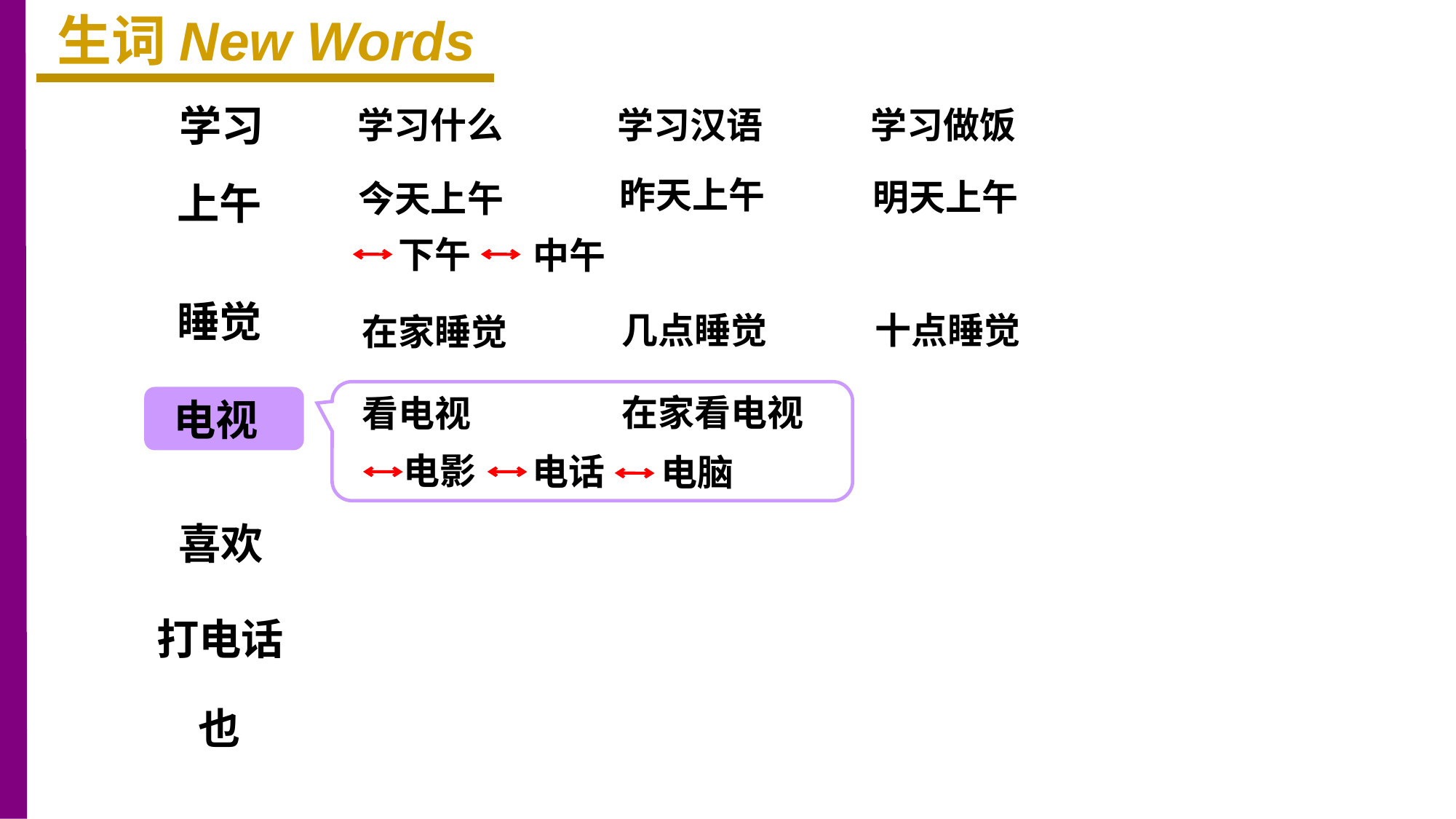

生词New Words
学习
学习做饭
学习什么
学习汉语
昨天上午
明天上午
今天上午
上午
下午
中午
睡觉
十点睡觉
几点睡觉
在家睡觉

在家看电视
看电视

电视
电影
电话
电脑
喜欢
打电话
也